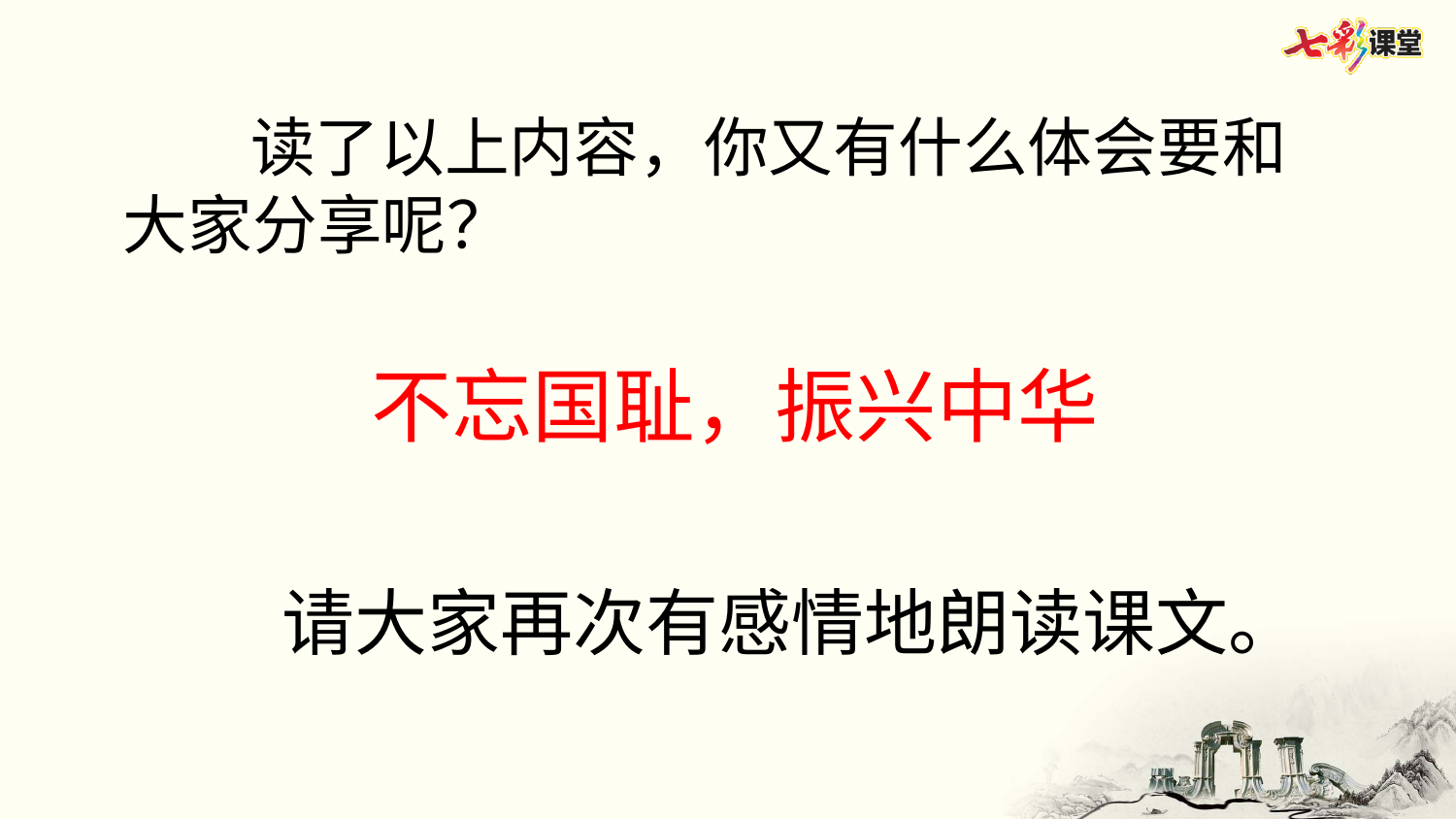

读了以上内容，你又有什么体会要和大家分享呢？
不忘国耻，振兴中华
请大家再次有感情地朗读课文。